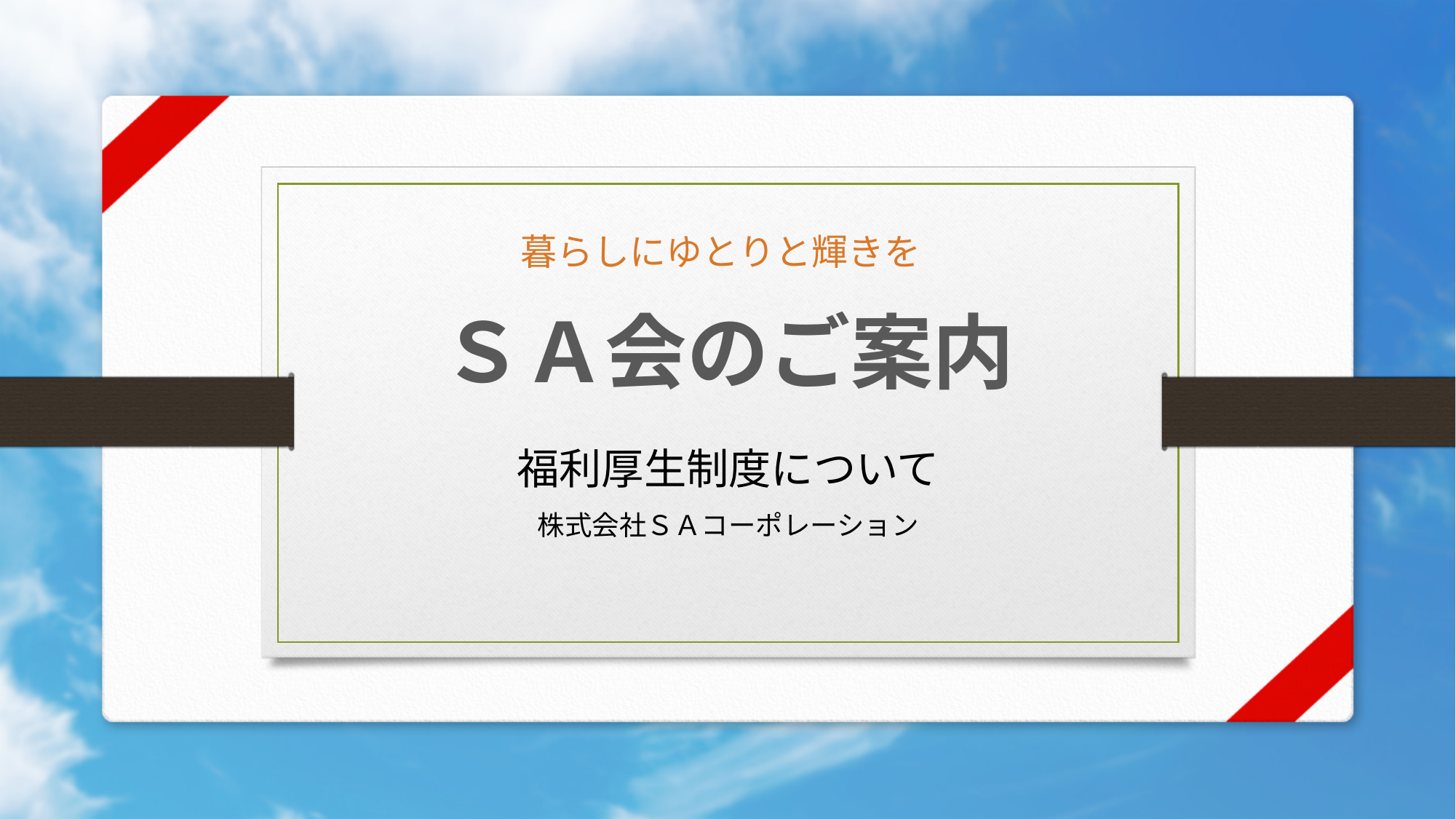

# ＳＡ会のご案内
暮らしにゆとりと輝きを
福利厚生制度について
株式会社ＳＡコーポレーション